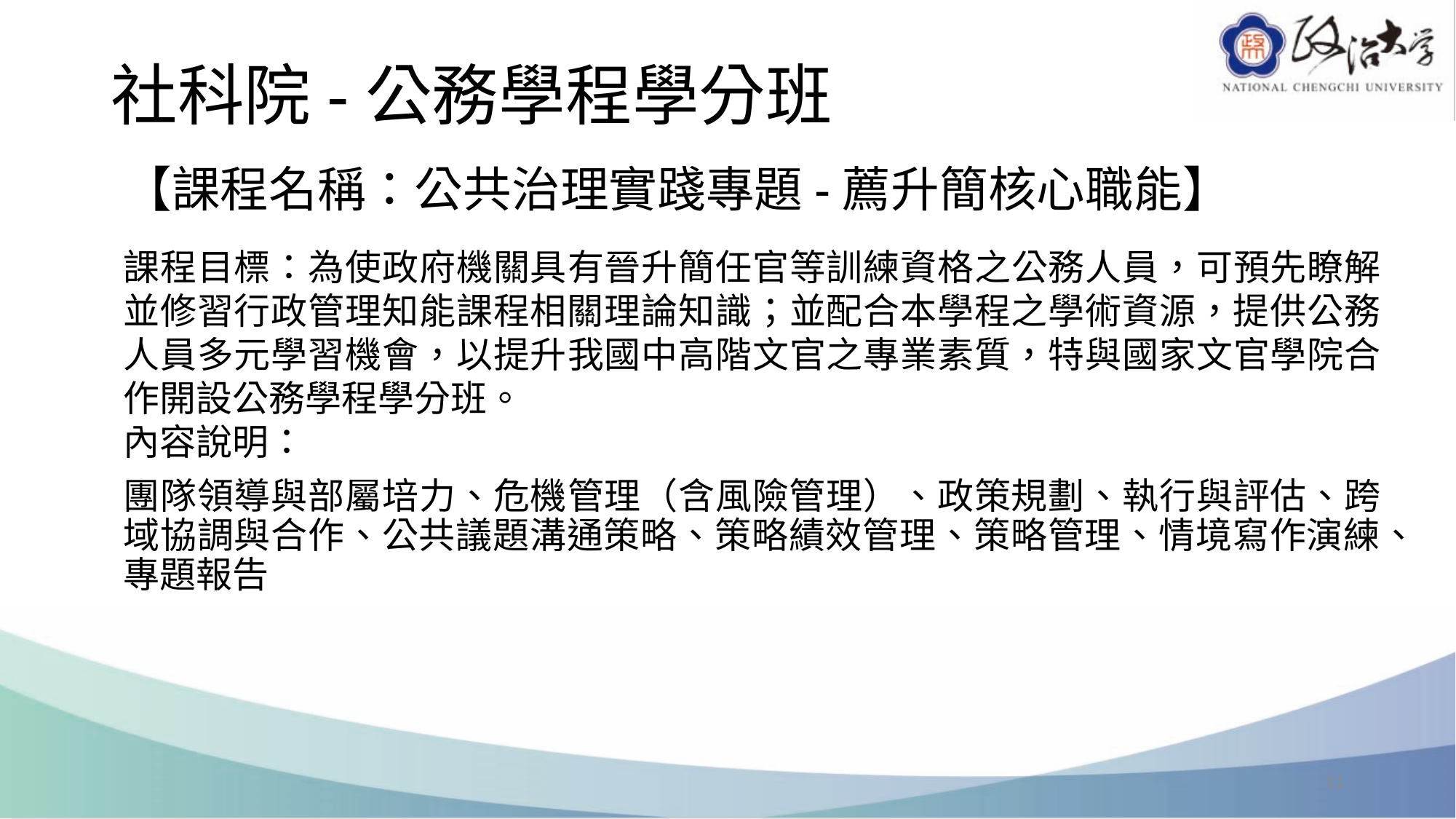

# 社科院-公務學程學分班
【課程名稱：公共治理實踐專題-薦升簡核心職能】
課程目標：為使政府機關具有晉升簡任官等訓練資格之公務人員，可預先瞭解並修習行政管理知能課程相關理論知識；並配合本學程之學術資源，提供公務人員多元學習機會，以提升我國中高階文官之專業素質，特與國家文官學院合作開設公務學程學分班。
內容說明：
團隊領導與部屬培力、危機管理（含風險管理）、政策規劃、執行與評估、跨域協調與合作、公共議題溝通策略、策略績效管理、策略管理、情境寫作演練、專題報告

11